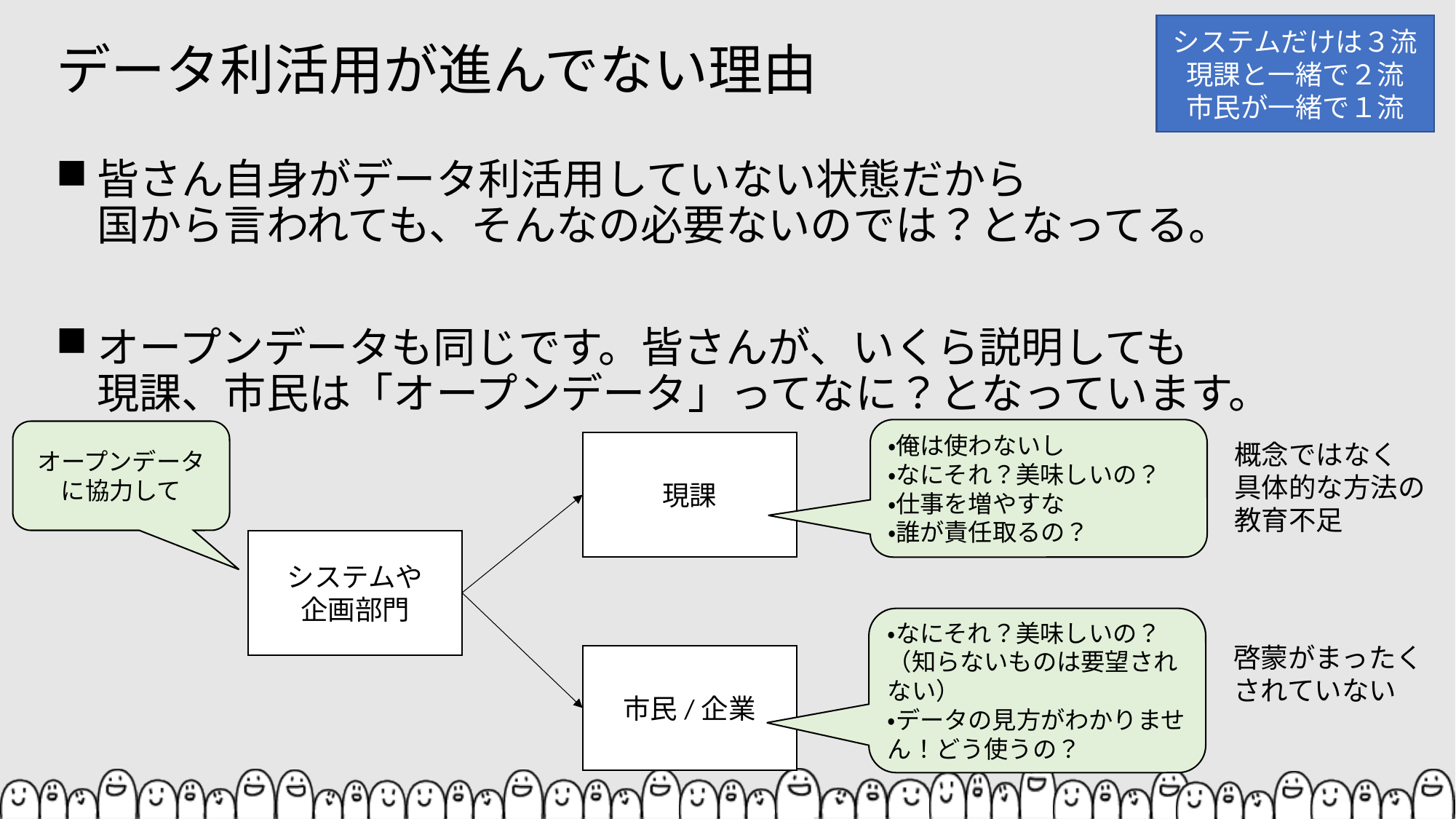

システムだけは３流
現課と一緒で２流
市民が一緒で１流
# データ利活用が進んでない理由
皆さん自身がデータ利活用していない状態だから
国から言われても、そんなの必要ないのでは？となってる。

オープンデータも同じです。皆さんが、いくら説明しても
現課、市民は「オープンデータ」ってなに？となっています。
・俺は使わないし
・なにそれ？美味しいの？
・仕事を増やすな
・誰が責任取るの？
オープンデータに協力して
現課
概念ではなく
具体的な方法の
教育不足
システムや
企画部門
・なにそれ？美味しいの？
（知らないものは要望されない）
・データの見方がわかりません！どう使うの？
啓蒙がまったく
されていない
市民/企業